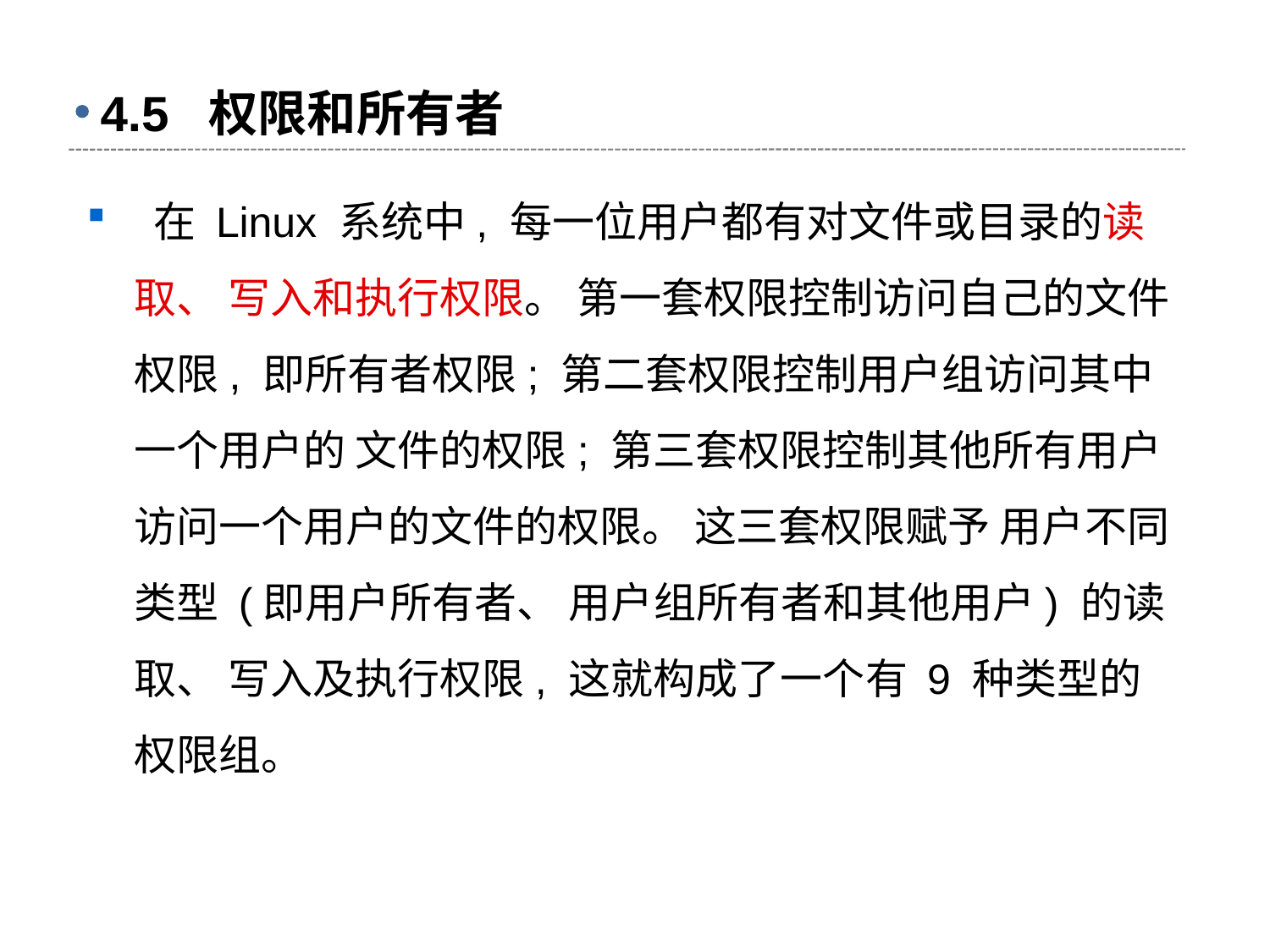

# 4.5  权限和所有者
 在 Linux 系统中, 每一位用户都有对文件或目录的读取、 写入和执行权限。 第一套权限控制访问自己的文件权限, 即所有者权限; 第二套权限控制用户组访问其中一个用户的 文件的权限; 第三套权限控制其他所有用户访问一个用户的文件的权限。 这三套权限赋予 用户不同类型 (即用户所有者、 用户组所有者和其他用户) 的读取、 写入及执行权限, 这就构成了一个有 9 种类型的权限组。